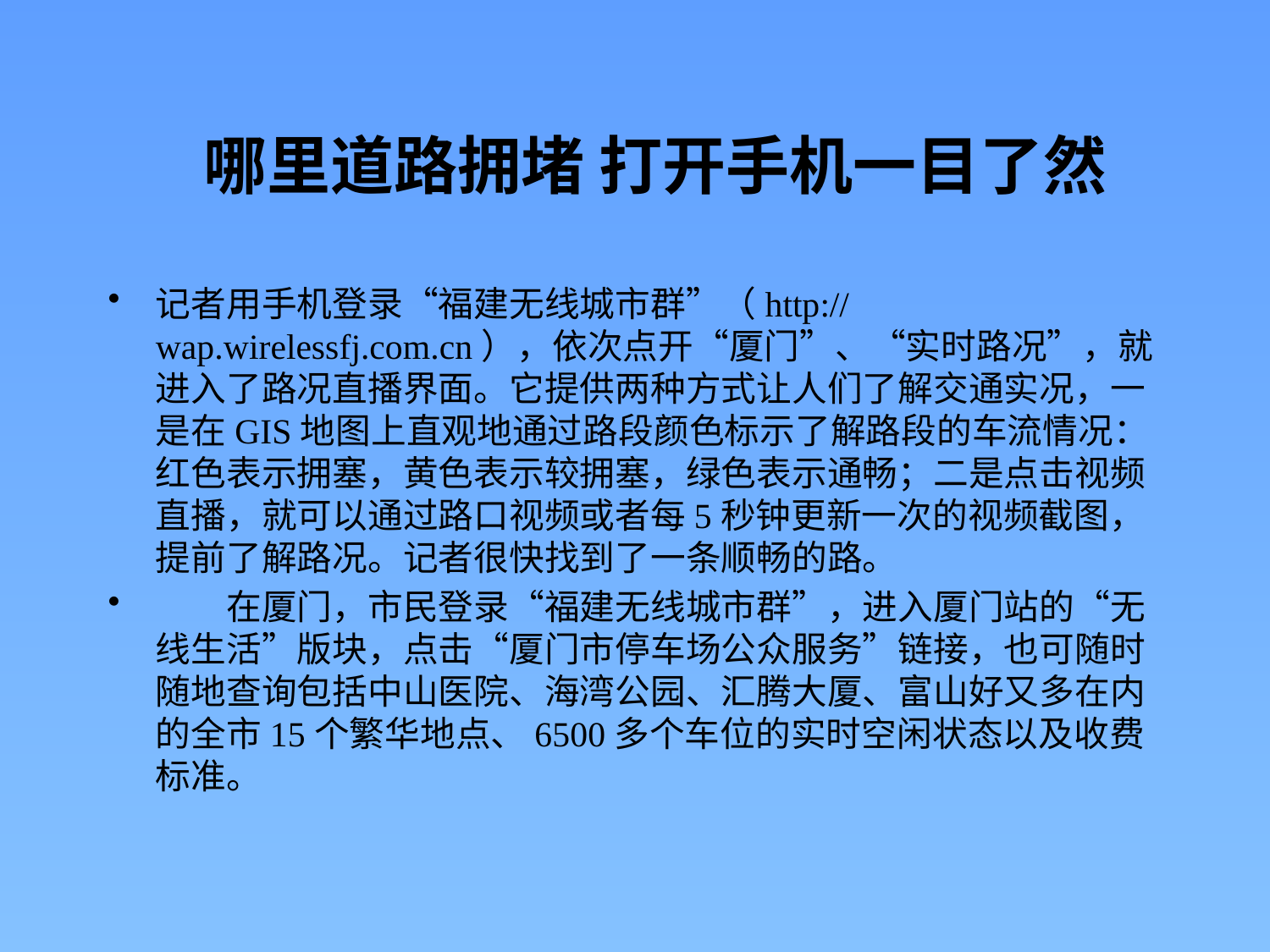

# 哪里道路拥堵 打开手机一目了然
记者用手机登录“福建无线城市群”（http://wap.wirelessfj.com.cn），依次点开“厦门”、“实时路况”，就进入了路况直播界面。它提供两种方式让人们了解交通实况，一是在GIS地图上直观地通过路段颜色标示了解路段的车流情况：红色表示拥塞，黄色表示较拥塞，绿色表示通畅；二是点击视频直播，就可以通过路口视频或者每5秒钟更新一次的视频截图，提前了解路况。记者很快找到了一条顺畅的路。
　　在厦门，市民登录“福建无线城市群”，进入厦门站的“无线生活”版块，点击“厦门市停车场公众服务”链接，也可随时随地查询包括中山医院、海湾公园、汇腾大厦、富山好又多在内的全市15个繁华地点、6500多个车位的实时空闲状态以及收费标准。